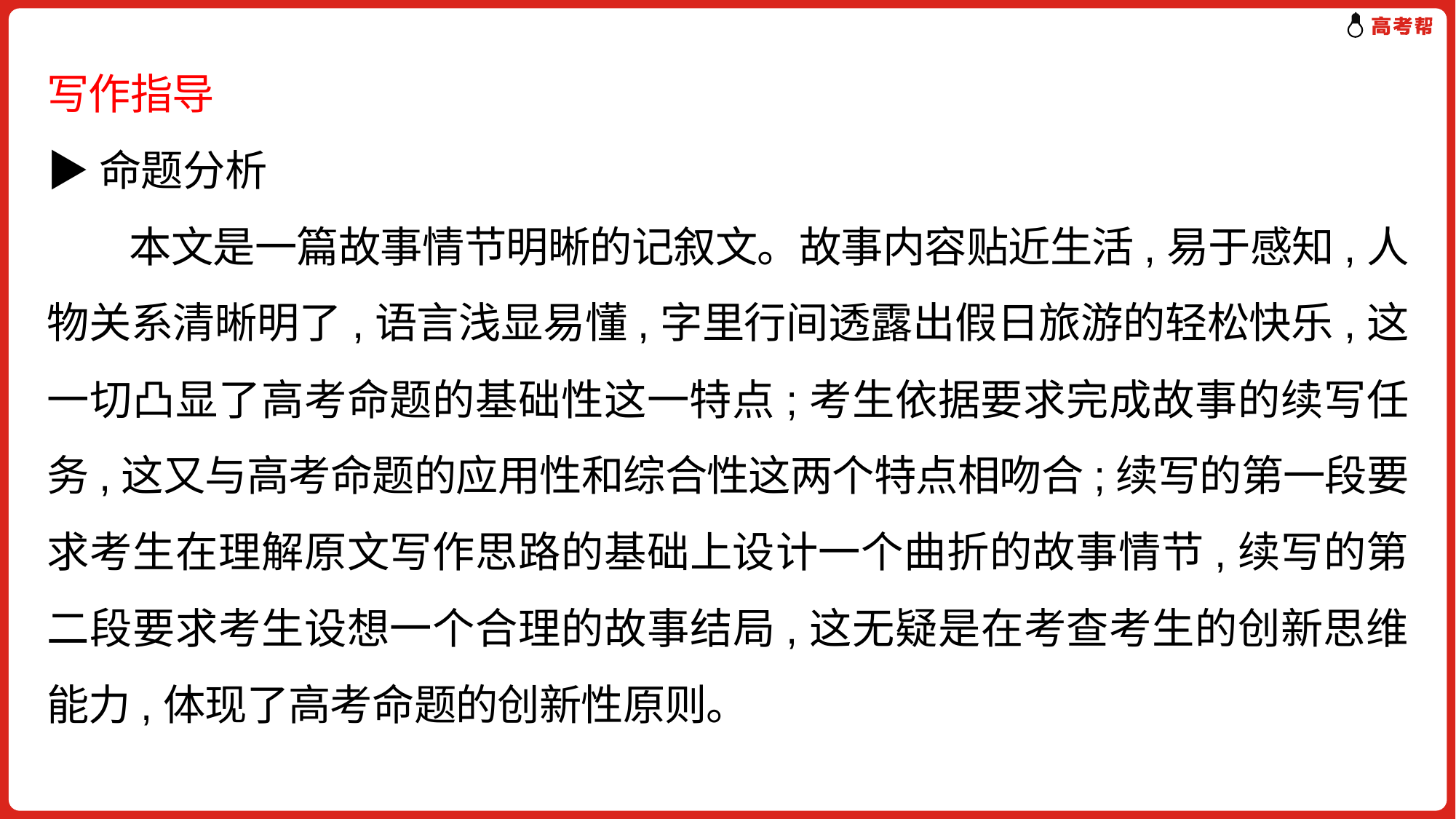

写作指导
▶命题分析
        本文是一篇故事情节明晰的记叙文。故事内容贴近生活,易于感知,人物关系清晰明了,语言浅显易懂,字里行间透露出假日旅游的轻松快乐,这一切凸显了高考命题的基础性这一特点;考生依据要求完成故事的续写任务,这又与高考命题的应用性和综合性这两个特点相吻合;续写的第一段要求考生在理解原文写作思路的基础上设计一个曲折的故事情节,续写的第二段要求考生设想一个合理的故事结局,这无疑是在考查考生的创新思维能力,体现了高考命题的创新性原则。